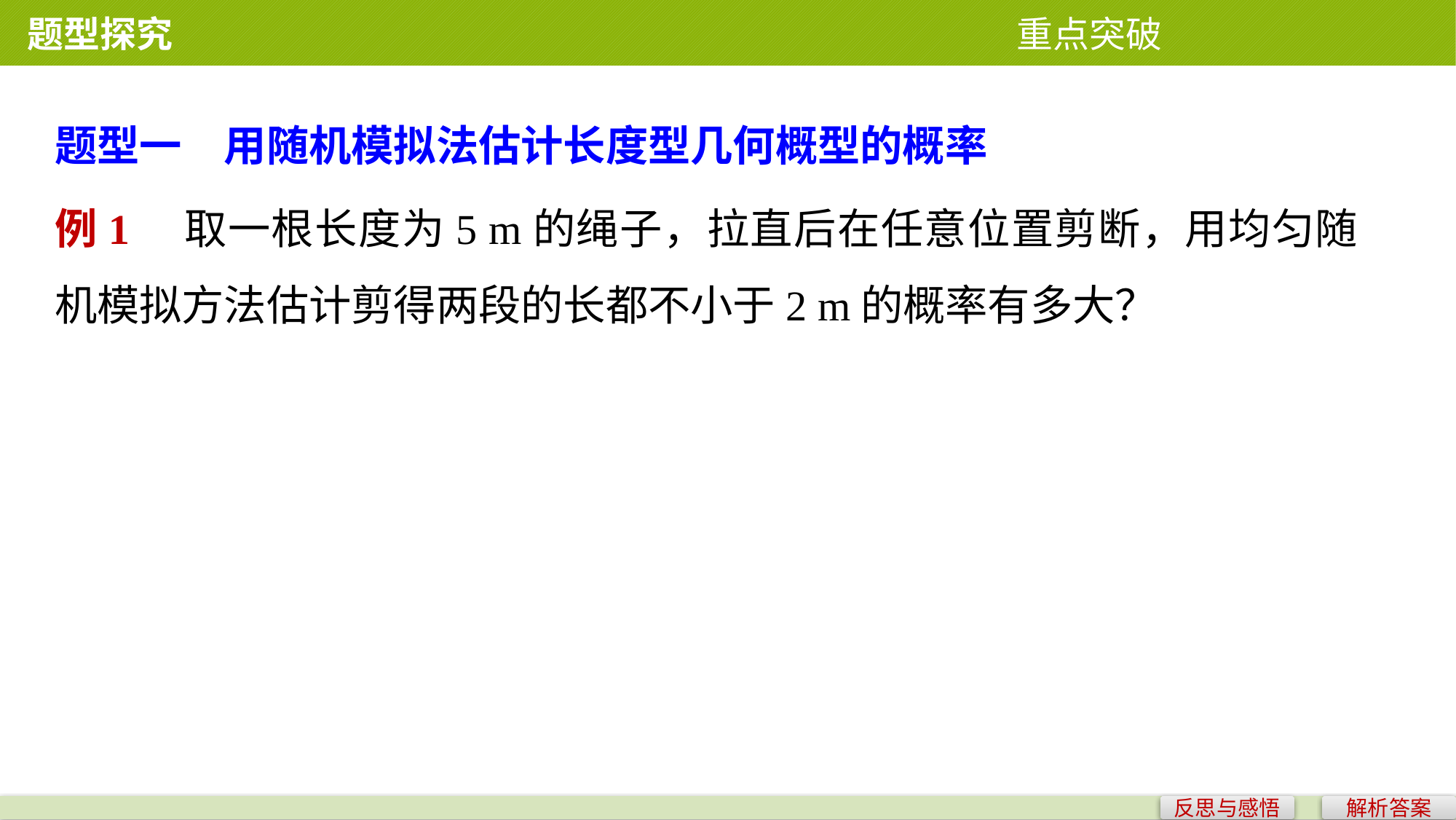

题型探究                                                                                                       重点突破
题型一　用随机模拟法估计长度型几何概型的概率
例1　取一根长度为5 m的绳子，拉直后在任意位置剪断，用均匀随机模拟方法估计剪得两段的长都不小于2 m的概率有多大？
反思与感悟
解析答案